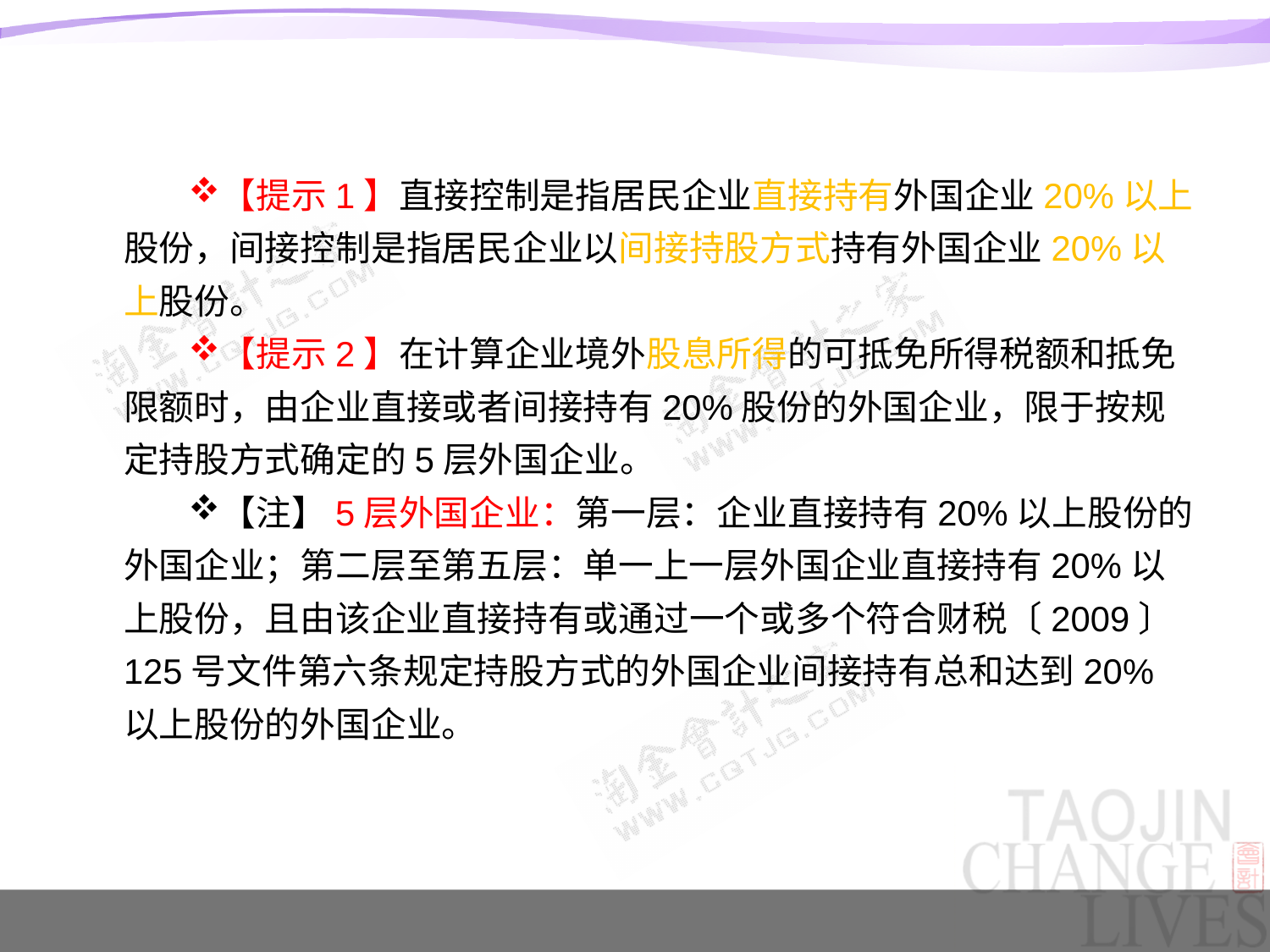

#
【提示1】直接控制是指居民企业直接持有外国企业20%以上股份，间接控制是指居民企业以间接持股方式持有外国企业20%以上股份。
【提示2】在计算企业境外股息所得的可抵免所得税额和抵免限额时，由企业直接或者间接持有20%股份的外国企业，限于按规定持股方式确定的5层外国企业。
【注】5层外国企业：第一层：企业直接持有20%以上股份的外国企业；第二层至第五层：单一上一层外国企业直接持有20%以上股份，且由该企业直接持有或通过一个或多个符合财税〔2009〕125号文件第六条规定持股方式的外国企业间接持有总和达到20%以上股份的外国企业。